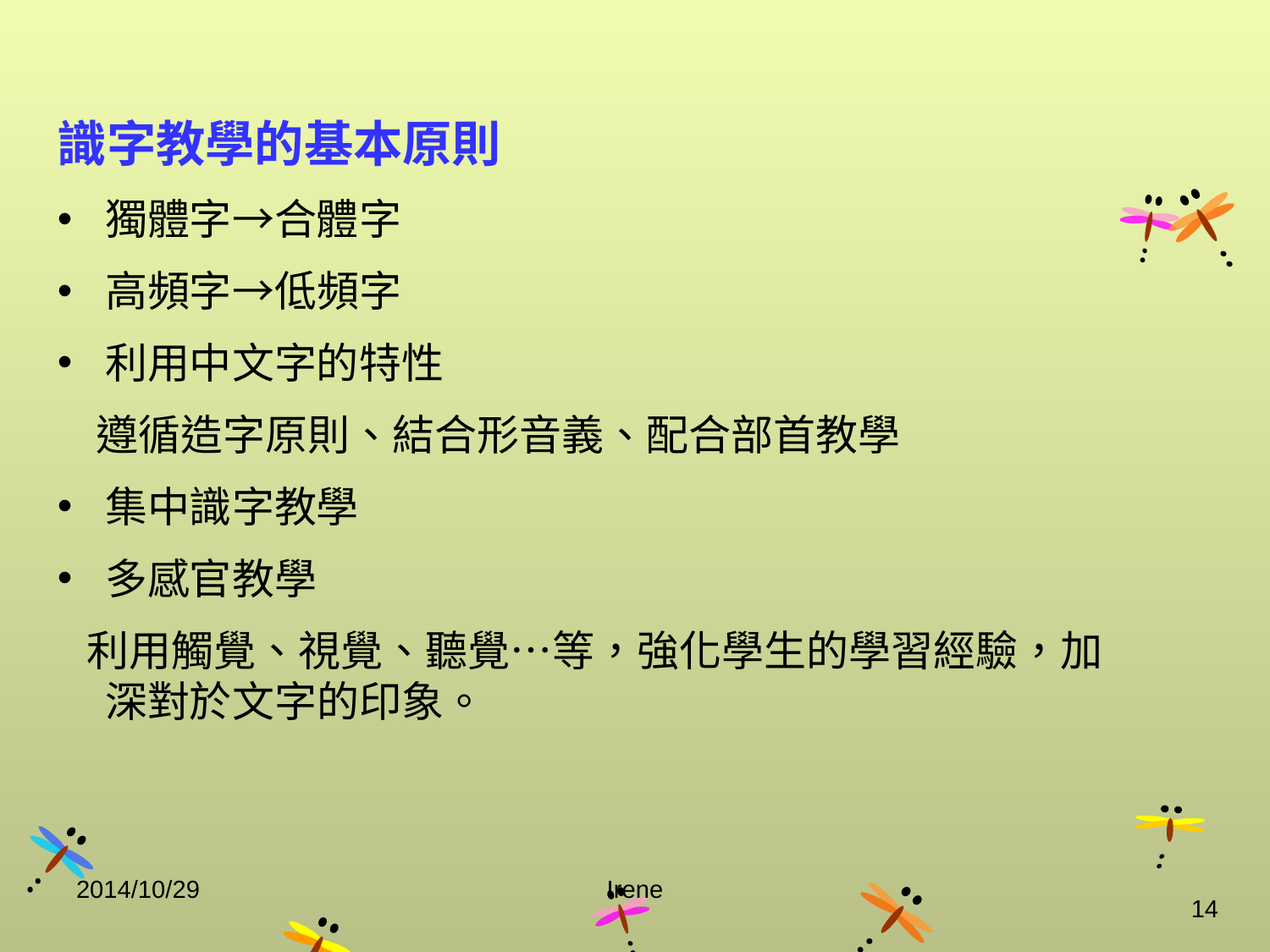

識字教學的基本原則
獨體字→合體字
高頻字→低頻字
利用中文字的特性
   遵循造字原則、結合形音義、配合部首教學
集中識字教學
多感官教學
  利用觸覺、視覺、聽覺…等，強化學生的學習經驗，加深對於文字的印象。
2014/10/29
Irene